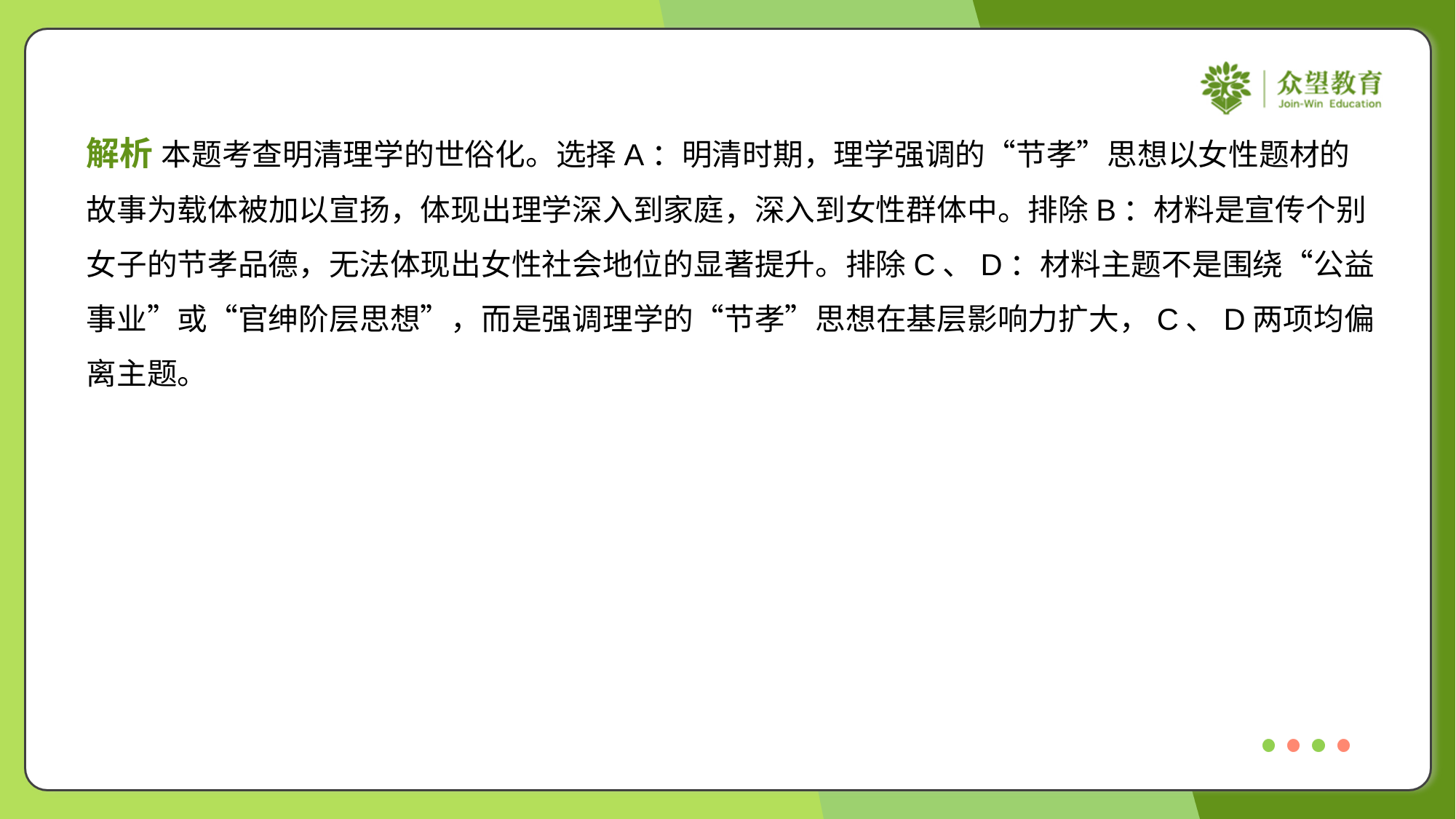

解析 本题考查明清理学的世俗化。选择A：明清时期，理学强调的“节孝”思想以女性题材的
故事为载体被加以宣扬，体现出理学深入到家庭，深入到女性群体中。排除B：材料是宣传个别
女子的节孝品德，无法体现出女性社会地位的显著提升。排除C、D：材料主题不是围绕“公益
事业”或“官绅阶层思想”，而是强调理学的“节孝”思想在基层影响力扩大，C、D两项均偏
离主题。